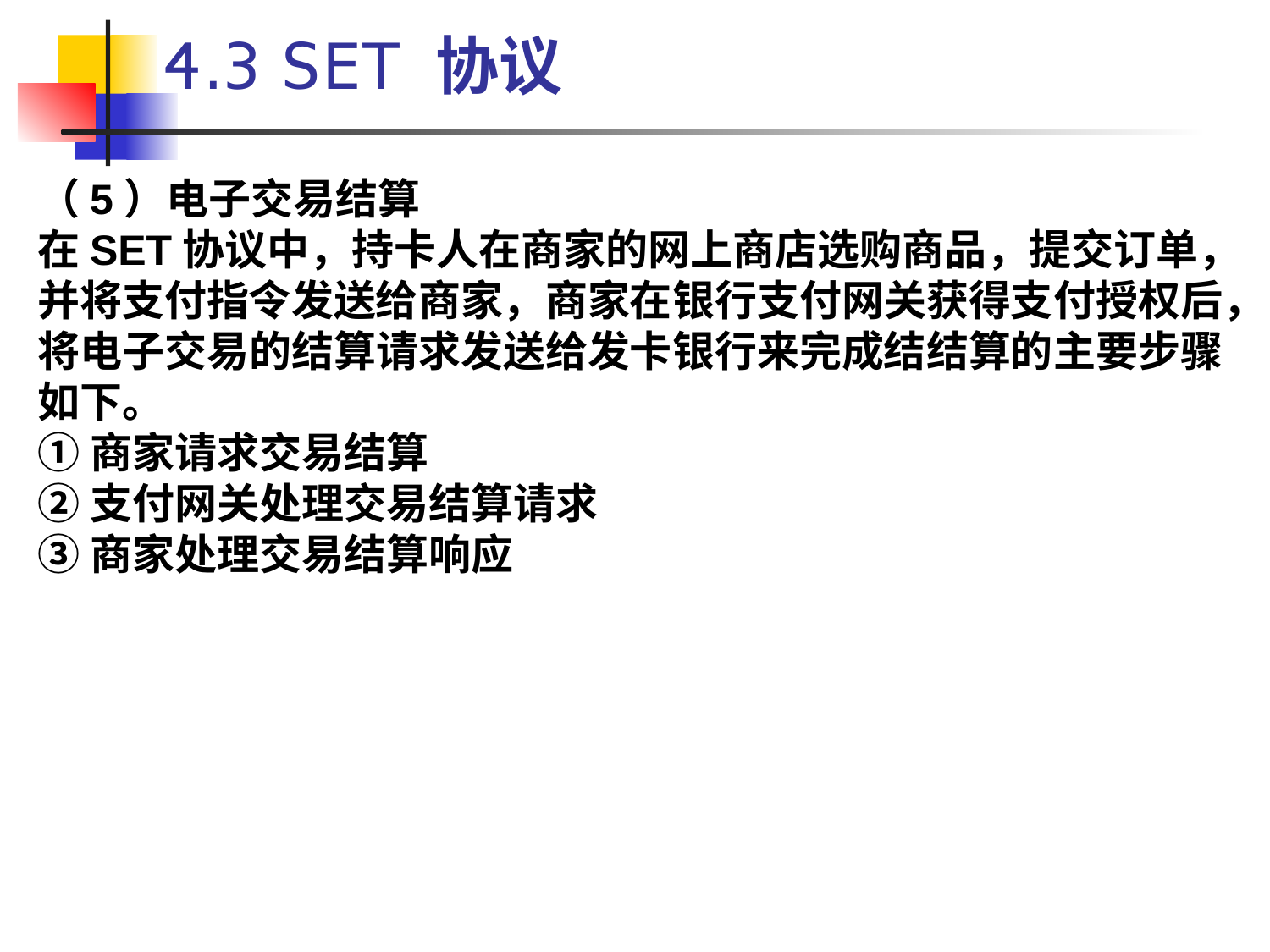

4.3 SET 协议
（5）电子交易结算
在SET协议中，持卡人在商家的网上商店选购商品，提交订单，并将支付指令发送给商家，商家在银行支付网关获得支付授权后，将电子交易的结算请求发送给发卡银行来完成结结算的主要步骤如下。
①商家请求交易结算
②支付网关处理交易结算请求
③商家处理交易结算响应